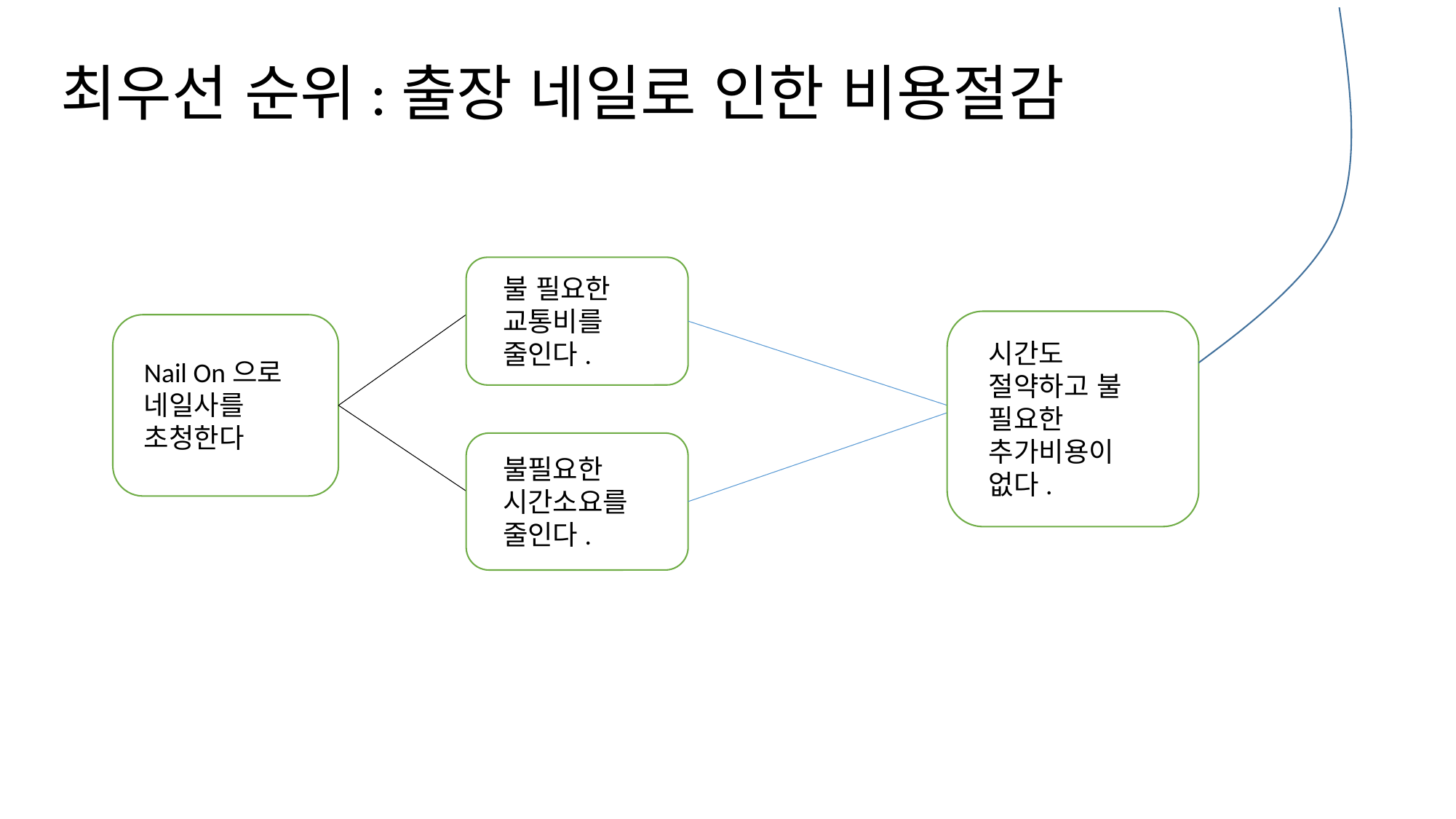

최우선 순위:출장 네일로 인한 비용절감

불 필요한 교통비를 줄인다.

시간도 절약하고 불 필요한 추가비용이 없다.
Nail On으로 네일사를 초청한다

불필요한 시간소요를 줄인다.